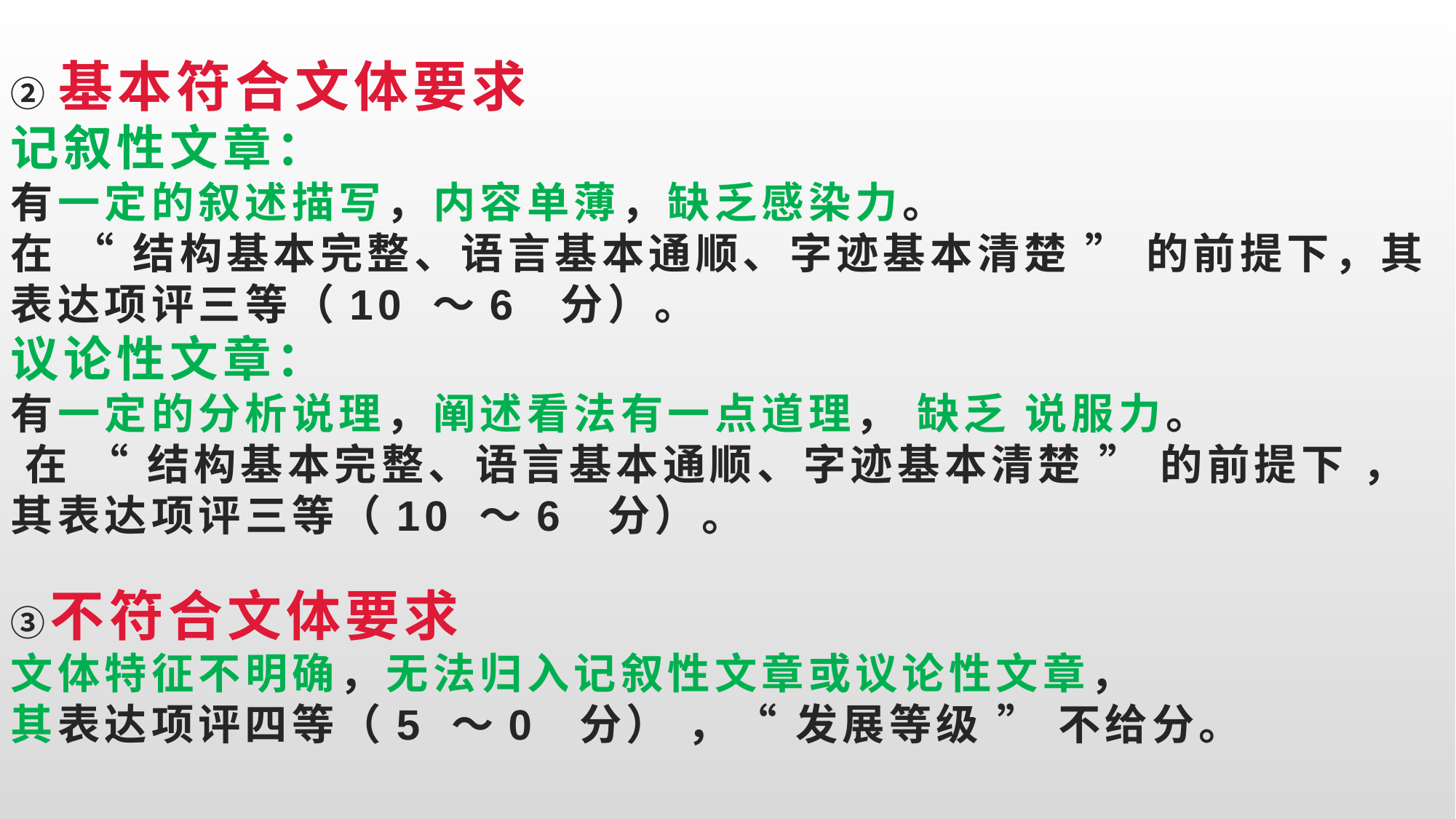

# ②基本符合文体要求 记叙性文章： 有一定的叙述描写，内容单薄，缺乏感染力。 在 “ 结构基本完整、语言基本通顺、字迹基本清楚 ” 的前提下，其表达项评三等（10 ～6  分）。 议论性文章： 有一定的分析说理，阐述看法有一点道理， 缺乏 说服力。 在 “ 结构基本完整、语言基本通顺、字迹基本清楚 ” 的前提下 ，其表达项评三等（10 ～6  分）。 ③不符合文体要求 文体特征不明确，无法归入记叙性文章或议论性文章， 其表达项评四等（5 ～0  分） ，“ 发展等级 ” 不给分。